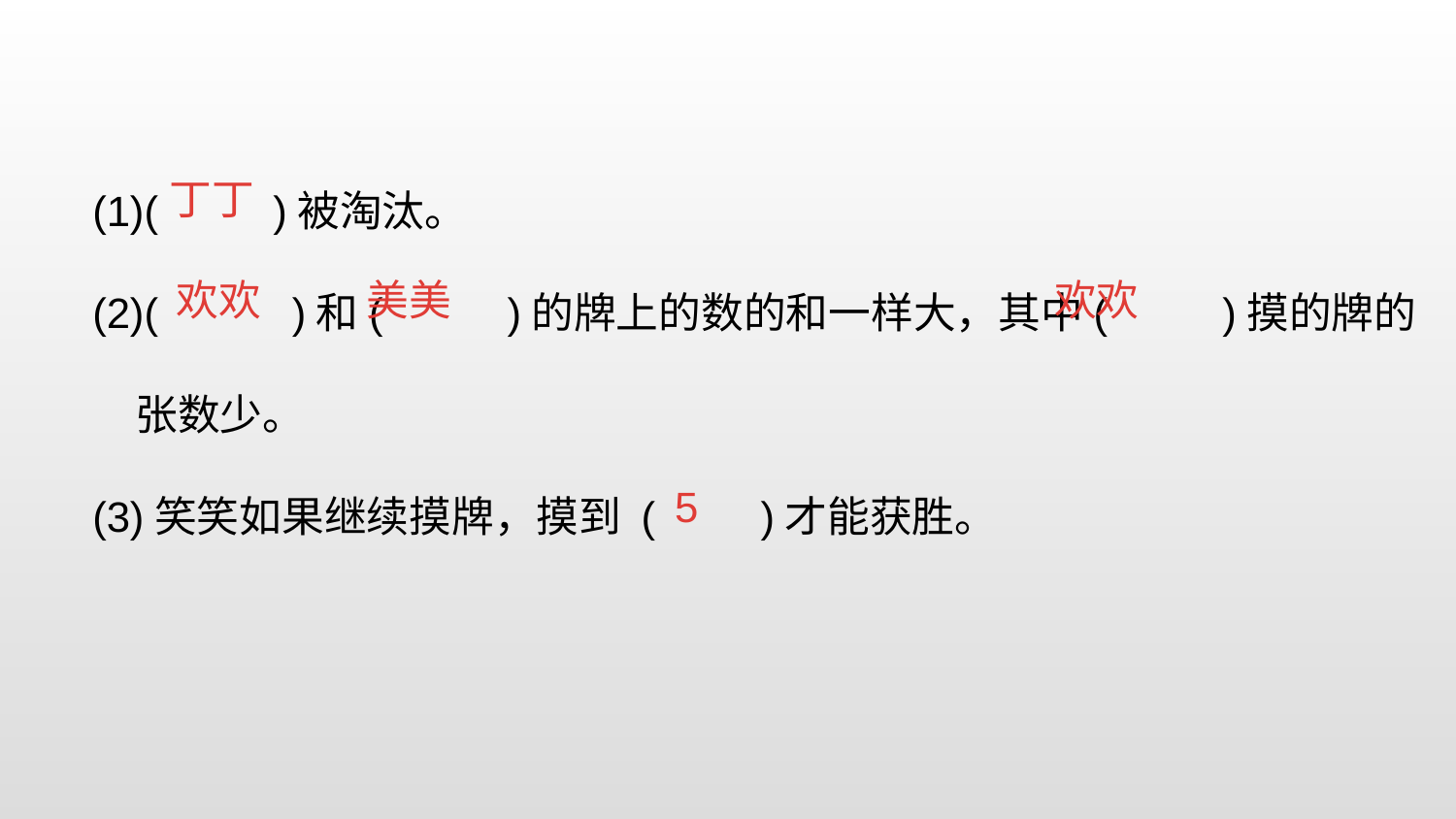

(1)(　 　)被淘汰。
(2)(　   　)和(　  　)的牌上的数的和一样大，其中(　 　)摸的牌的张数少。
(3)笑笑如果继续摸牌，摸到 (　　)才能获胜。
丁丁
美美
欢欢
欢欢
5